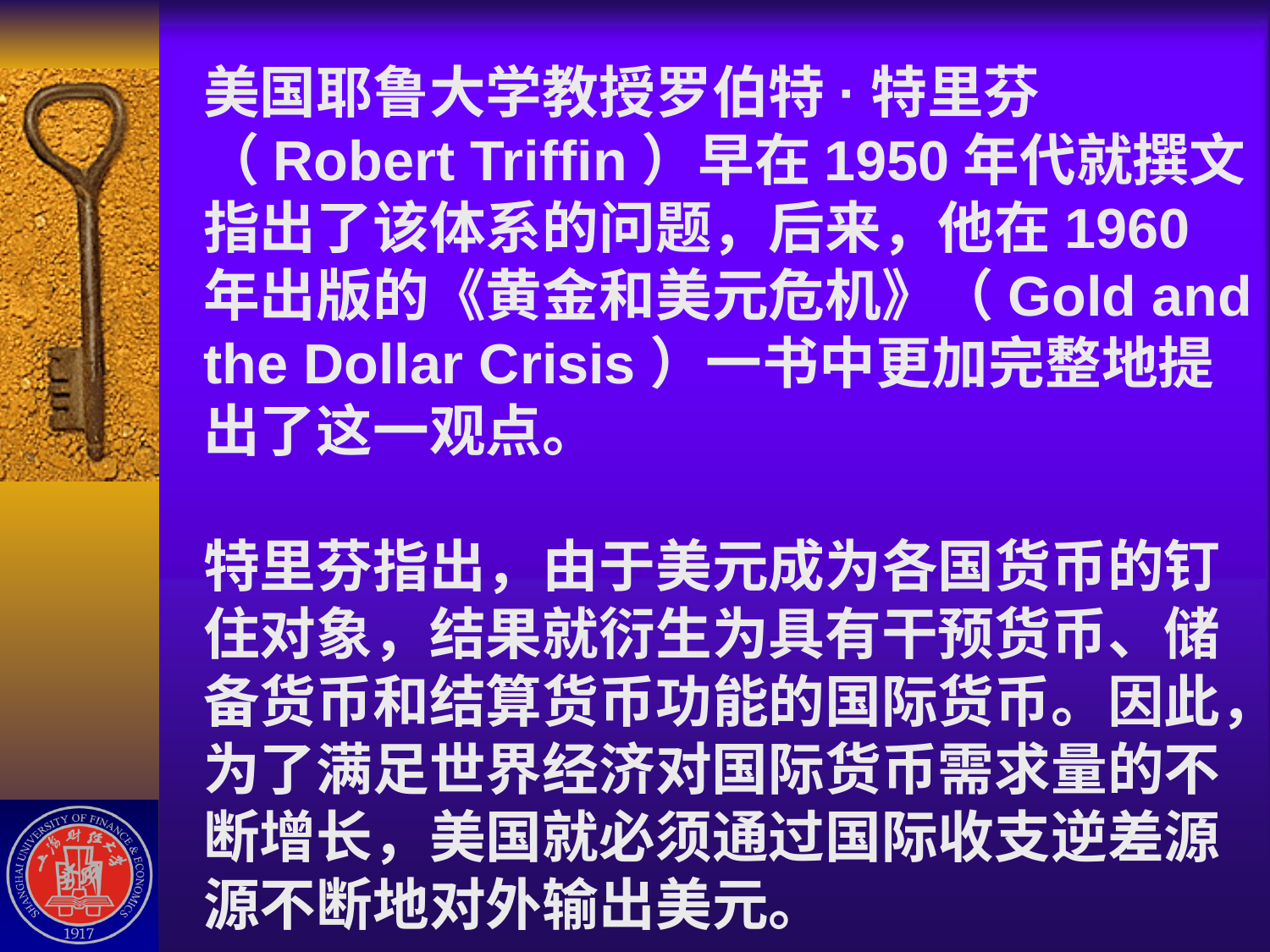

# 美国耶鲁大学教授罗伯特·特里芬（Robert Triffin）早在1950年代就撰文指出了该体系的问题，后来，他在1960年出版的《黄金和美元危机》（Gold and the Dollar Crisis）一书中更加完整地提出了这一观点。 特里芬指出，由于美元成为各国货币的钉住对象，结果就衍生为具有干预货币、储备货币和结算货币功能的国际货币。因此，为了满足世界经济对国际货币需求量的不断增长，美国就必须通过国际收支逆差源源不断地对外输出美元。